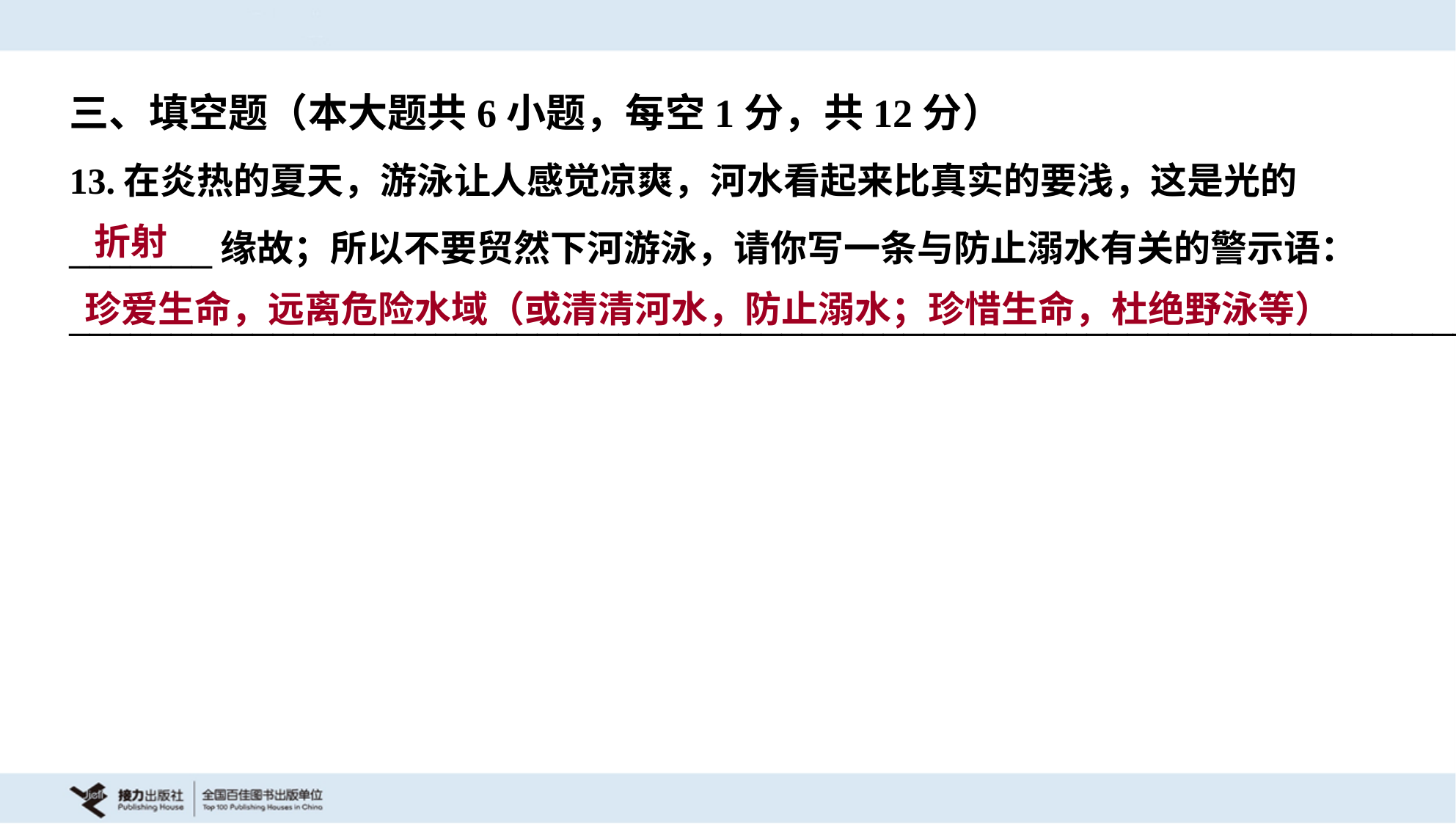

三、填空题（本大题共6小题，每空1分，共12分）
13.在炎热的夏天，游泳让人感觉凉爽，河水看起来比真实的要浅，这是光的
_______缘故；所以不要贸然下河游泳，请你写一条与防止溺水有关的警示语：
______________________________________________________________________。
折射
珍爱生命，远离危险水域（或清清河水，防止溺水；珍惜生命，杜绝野泳等）